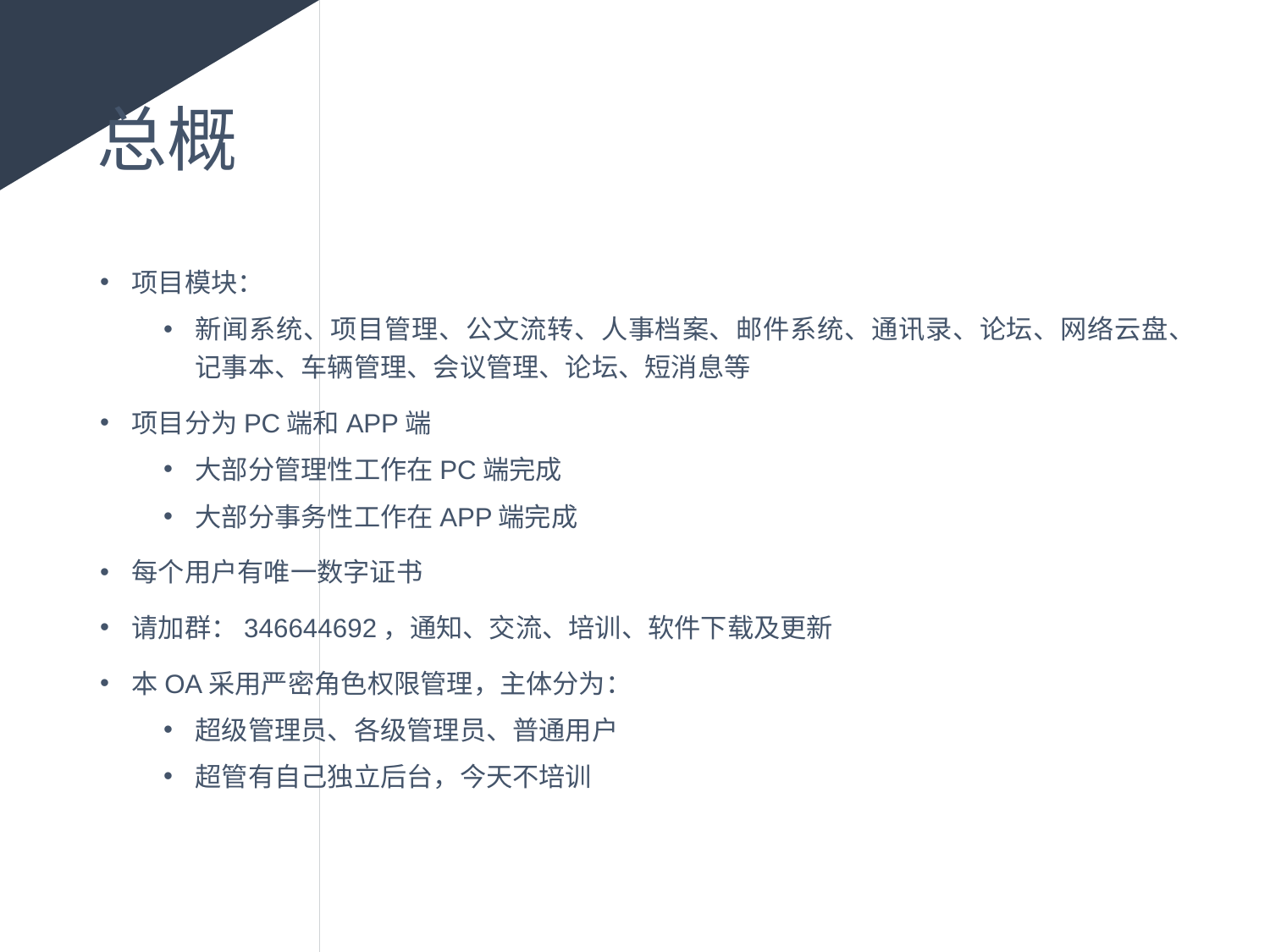

# 总概
项目模块：
新闻系统、项目管理、公文流转、人事档案、邮件系统、通讯录、论坛、网络云盘、记事本、车辆管理、会议管理、论坛、短消息等
项目分为PC端和APP端
大部分管理性工作在PC端完成
大部分事务性工作在APP端完成
每个用户有唯一数字证书
请加群：346644692，通知、交流、培训、软件下载及更新
本OA采用严密角色权限管理，主体分为：
超级管理员、各级管理员、普通用户
超管有自己独立后台，今天不培训